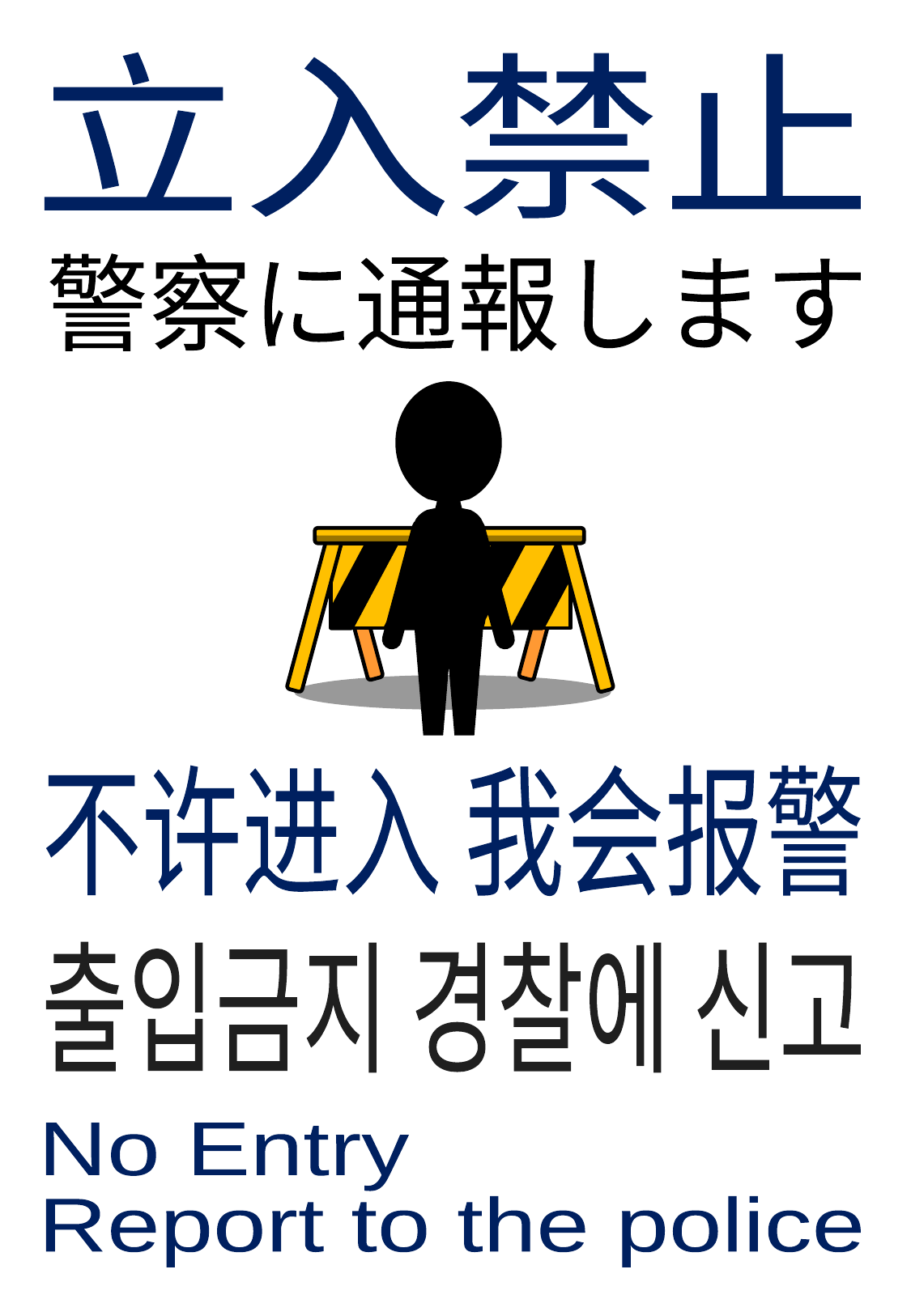

立入禁止
警察に通報します

不许进入 我会报警
출입금지 경찰에 신고
No Entry
Report to the police